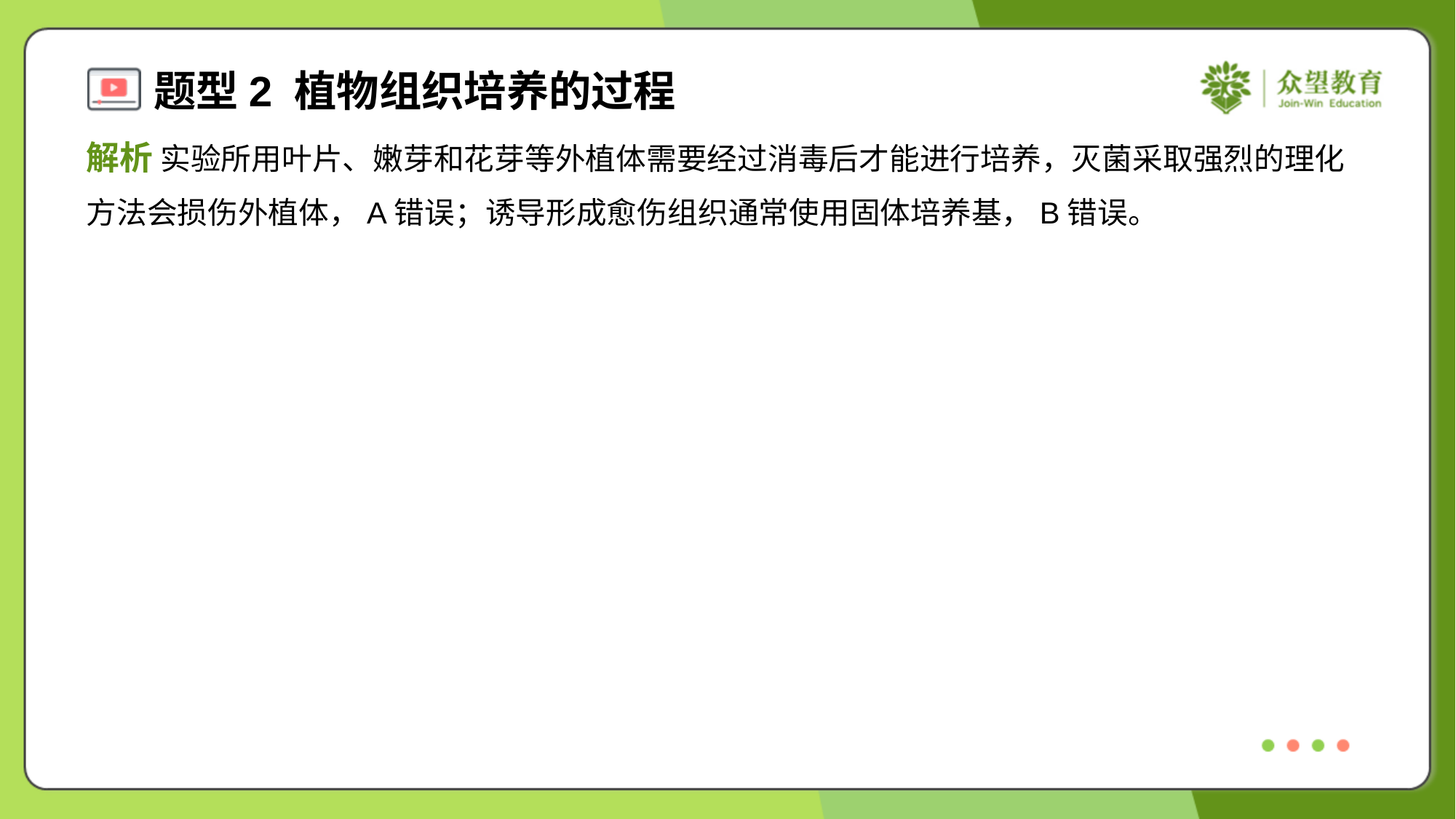

解析 实验所用叶片、嫩芽和花芽等外植体需要经过消毒后才能进行培养，灭菌采取强烈的理化
方法会损伤外植体，A错误；诱导形成愈伤组织通常使用固体培养基，B错误。